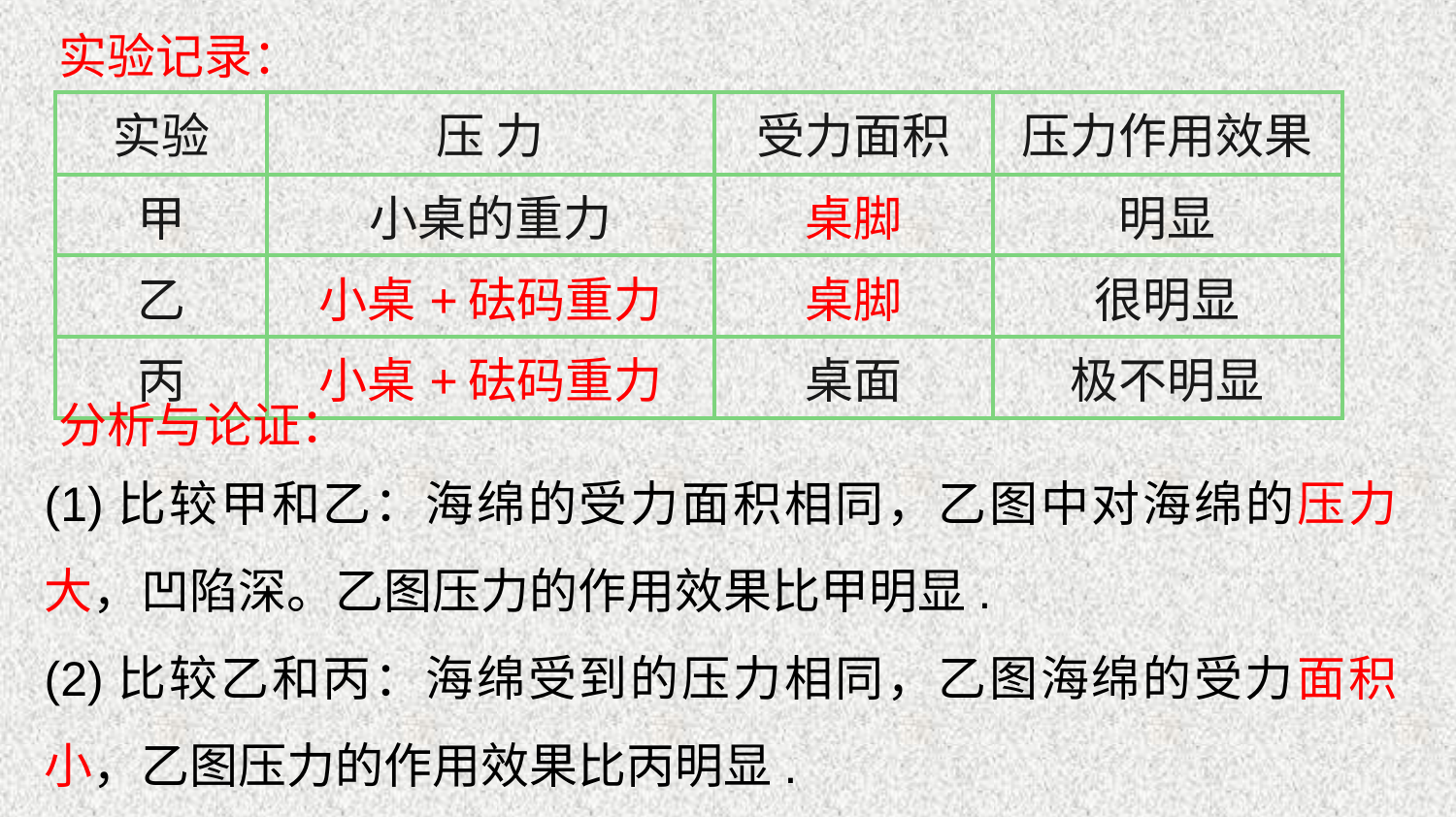

实验记录：
| 实验 | 压 力 | 受力面积 | 压力作用效果 |
| --- | --- | --- | --- |
| 甲 | 小桌的重力 | 桌脚 | 明显 |
| 乙 | 小桌+砝码重力 | 桌脚 | 很明显 |
| 丙 | 小桌+砝码重力 | 桌面 | 极不明显 |
分析与论证：
(1)比较甲和乙：海绵的受力面积相同，乙图中对海绵的压力大，凹陷深。乙图压力的作用效果比甲明显.
(2)比较乙和丙：海绵受到的压力相同，乙图海绵的受力面积小，乙图压力的作用效果比丙明显.